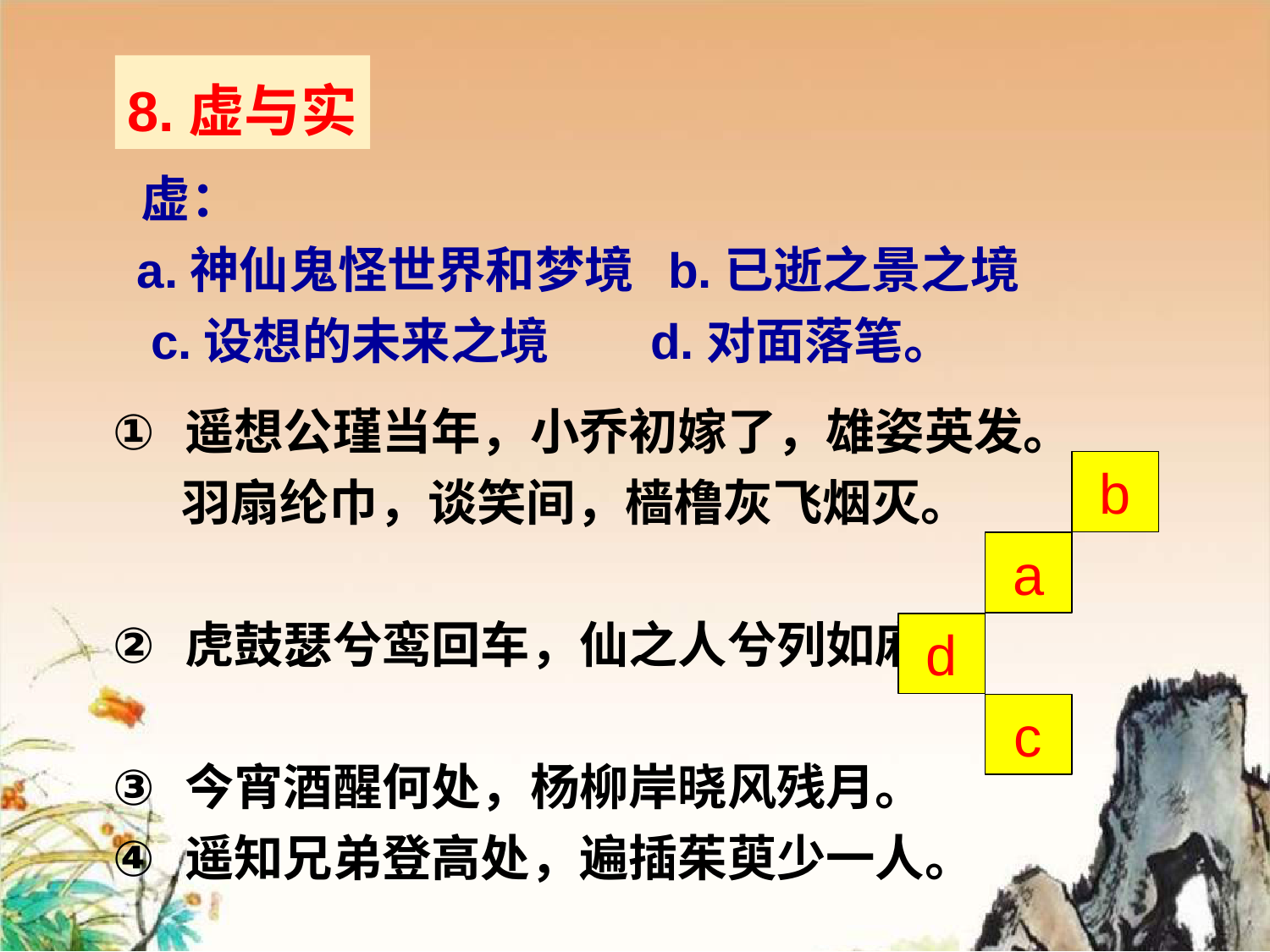

8.虚与实
   虚：
   a.神仙鬼怪世界和梦境  b.已逝之景之境
    c.设想的未来之境        d.对面落笔。
遥想公瑾当年，小乔初嫁了，雄姿英发。
     羽扇纶巾，谈笑间，樯橹灰飞烟灭。
虎鼓瑟兮鸾回车，仙之人兮列如麻。
今宵酒醒何处，杨柳岸晓风残月。
遥知兄弟登高处，遍插茱萸少一人。
b
a
d
c